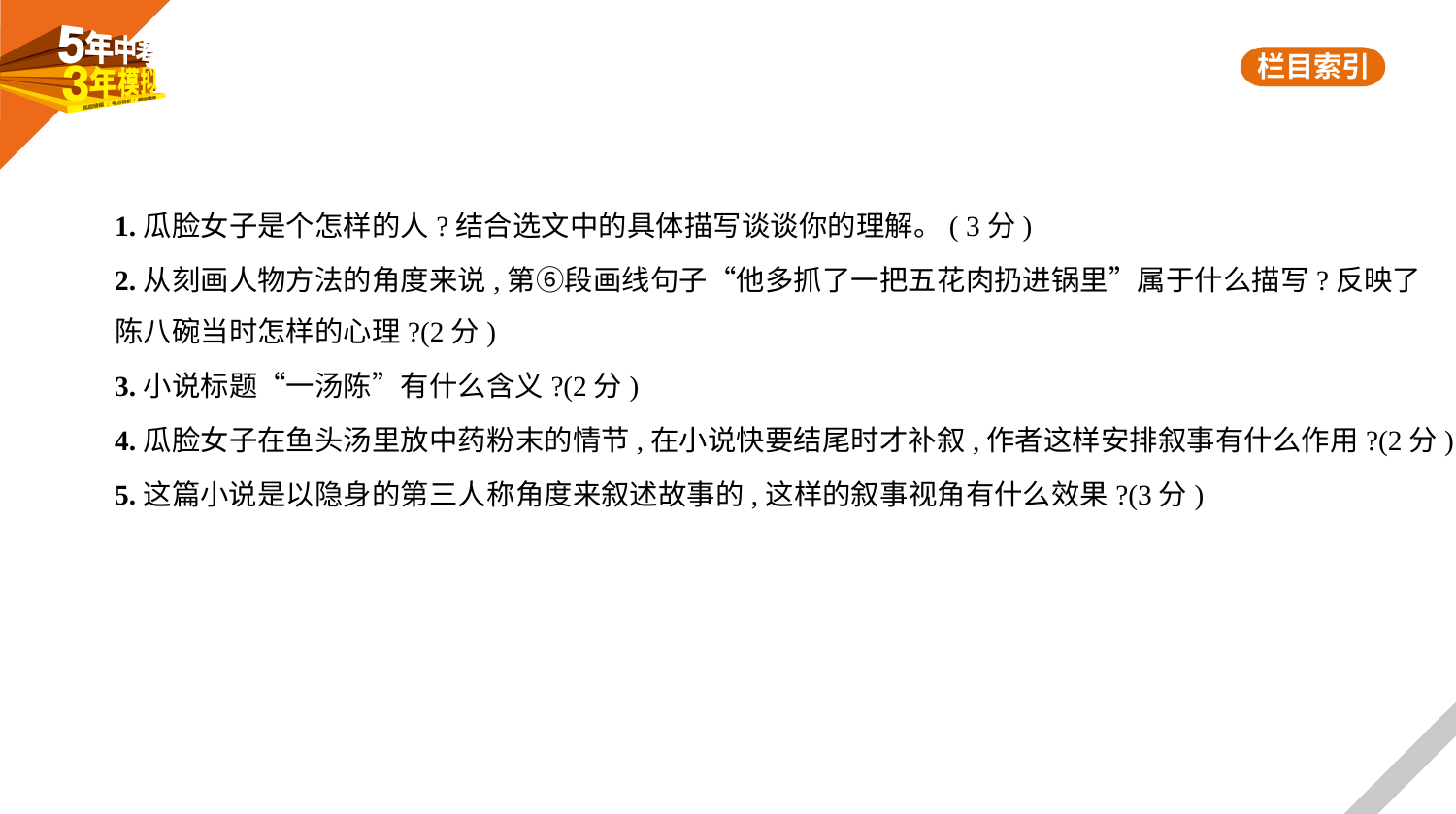

1.瓜脸女子是个怎样的人?结合选文中的具体描写谈谈你的理解。( 3分)
2.从刻画人物方法的角度来说,第⑥段画线句子“他多抓了一把五花肉扔进锅里”属于什么描写?反映了
陈八碗当时怎样的心理?(2分)
3.小说标题“一汤陈”有什么含义?(2分)
4.瓜脸女子在鱼头汤里放中药粉末的情节,在小说快要结尾时才补叙,作者这样安排叙事有什么作用?(2分)
5.这篇小说是以隐身的第三人称角度来叙述故事的,这样的叙事视角有什么效果?(3分)